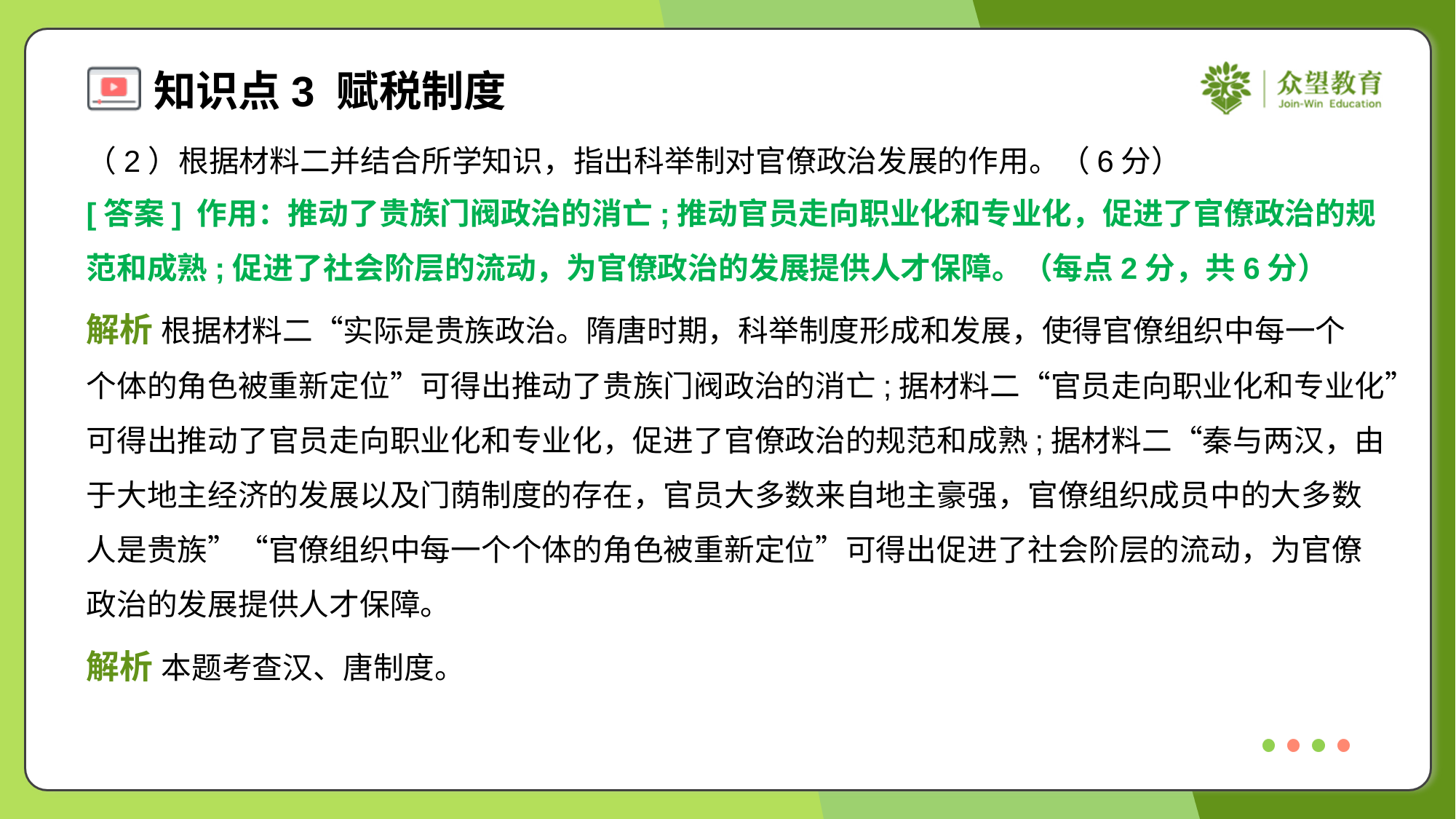

（2）根据材料二并结合所学知识，指出科举制对官僚政治发展的作用。（6分）
[答案] 作用：推动了贵族门阀政治的消亡;推动官员走向职业化和专业化，促进了官僚政治的规
范和成熟;促进了社会阶层的流动，为官僚政治的发展提供人才保障。（每点2分，共6分）
解析 根据材料二“实际是贵族政治。隋唐时期，科举制度形成和发展，使得官僚组织中每一个
个体的角色被重新定位”可得出推动了贵族门阀政治的消亡;据材料二“官员走向职业化和专业化”
可得出推动了官员走向职业化和专业化，促进了官僚政治的规范和成熟;据材料二“秦与两汉，由
于大地主经济的发展以及门荫制度的存在，官员大多数来自地主豪强，官僚组织成员中的大多数
人是贵族”“官僚组织中每一个个体的角色被重新定位”可得出促进了社会阶层的流动，为官僚
政治的发展提供人才保障。
解析 本题考查汉、唐制度。